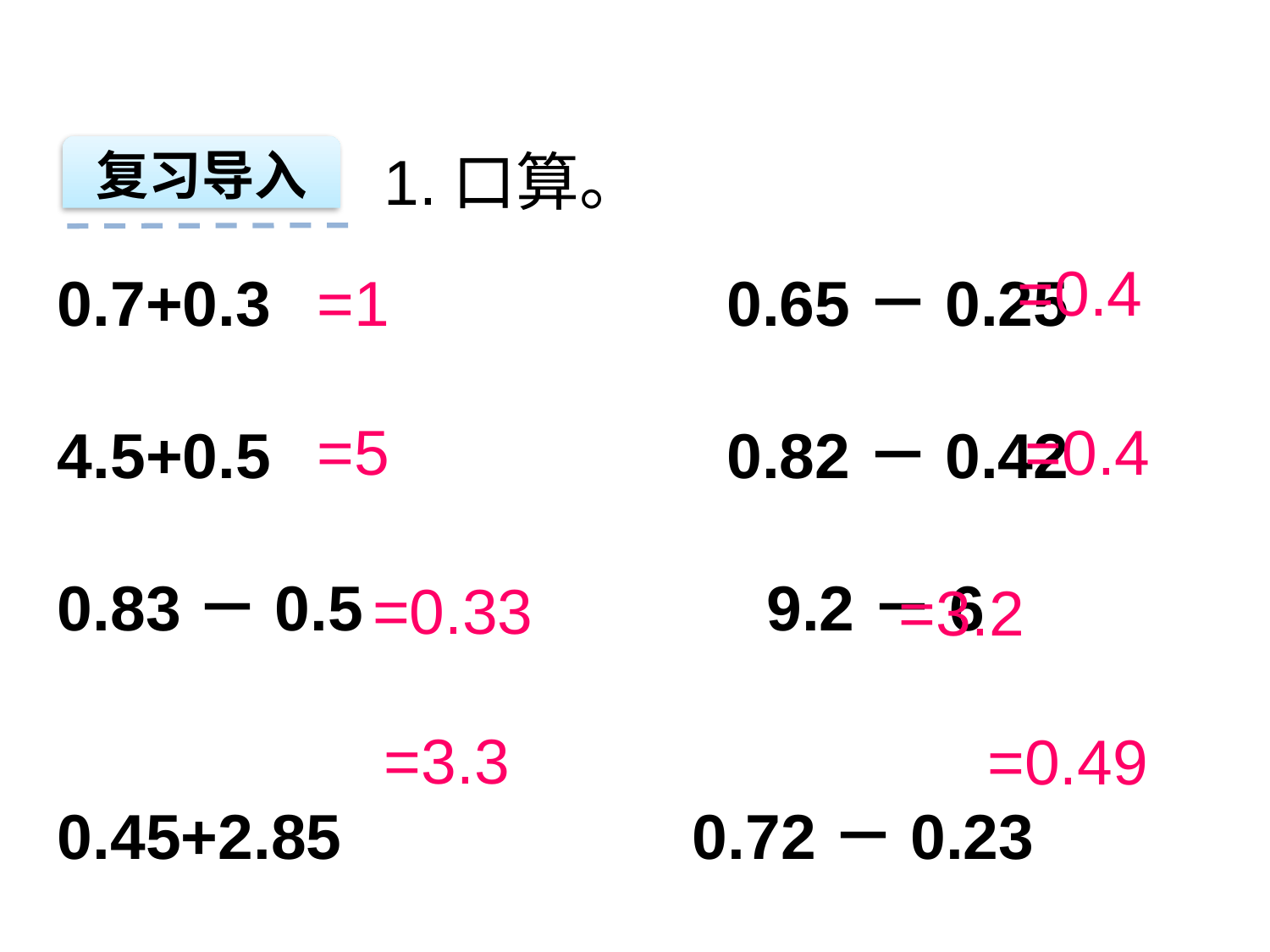

1.口算。
复习导入
=0.4
0.7+0.3                          0.65－0.25

4.5+0.5                          0.82－0.42

0.83－0.5                       9.2－6

0.45+2.85                    0.72－0.23
=1
=5
=0.4
=0.33
=3.2
=3.3
=0.49